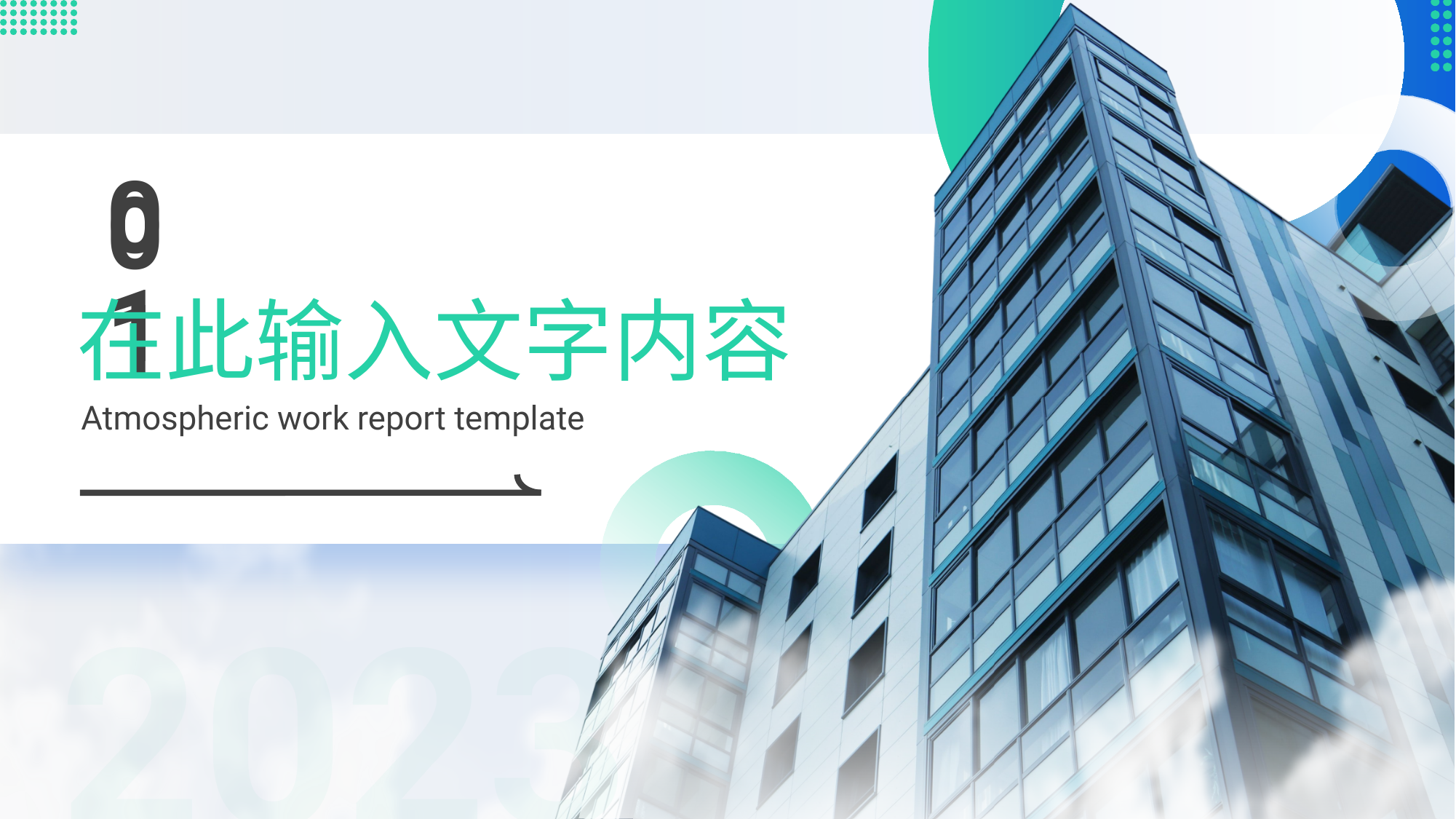

01
01
在此输入文字内容
Atmospheric work report template
2023